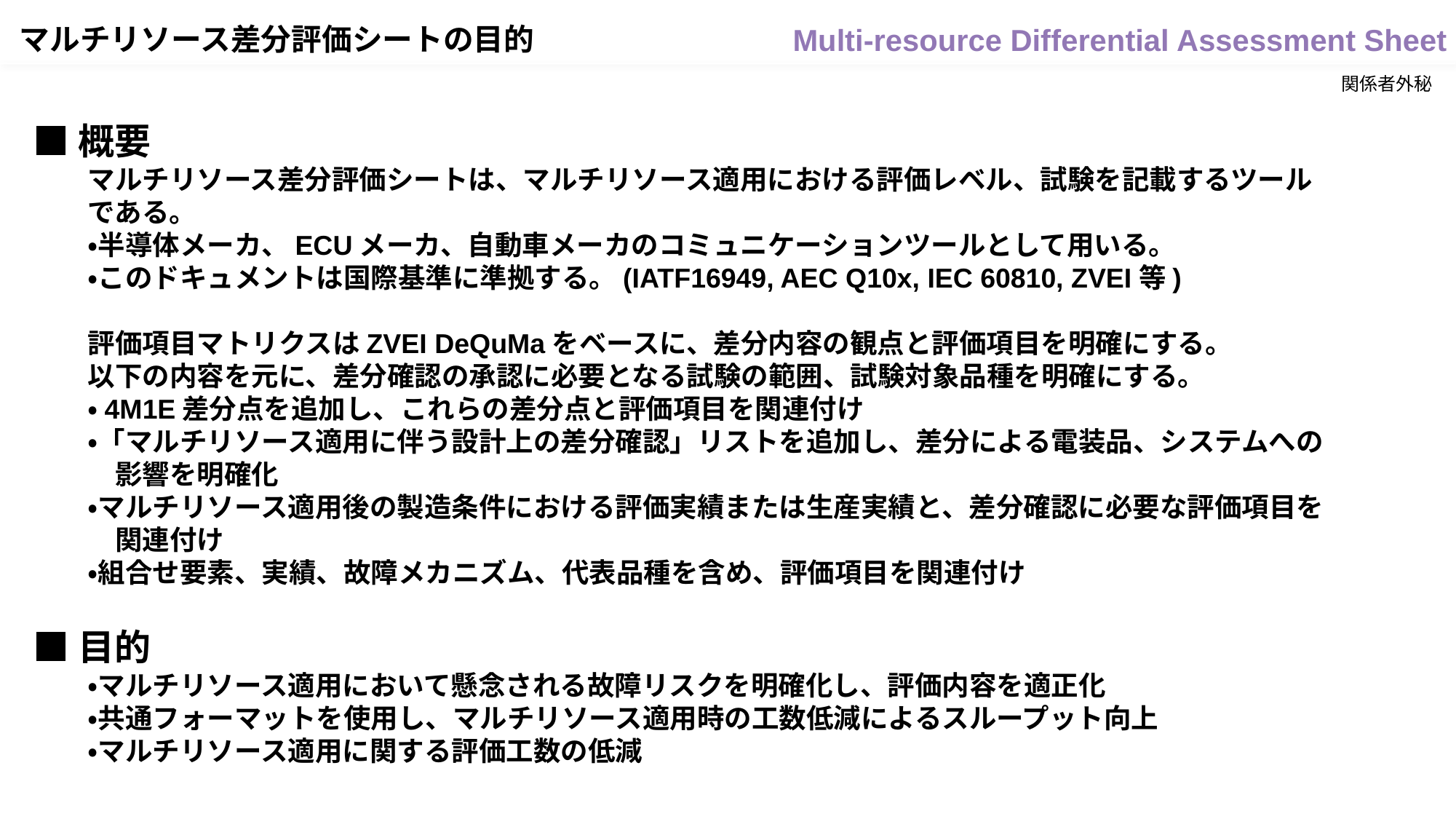

マルチリソース差分評価シートの目的
関係者外秘
■概要
マルチリソース差分評価シートは、マルチリソース適用における評価レベル、試験を記載するツール
である。
・半導体メーカ、ECUメーカ、自動車メーカのコミュニケーションツールとして用いる。
・このドキュメントは国際基準に準拠する。(IATF16949, AEC Q10x, IEC 60810, ZVEI等)

評価項目マトリクスはZVEI DeQuMaをベースに、差分内容の観点と評価項目を明確にする。
以下の内容を元に、差分確認の承認に必要となる試験の範囲、試験対象品種を明確にする。
・4M1E差分点を追加し、これらの差分点と評価項目を関連付け
・「マルチリソース適用に伴う設計上の差分確認」リストを追加し、差分による電装品、システムへの
　影響を明確化
・マルチリソース適用後の製造条件における評価実績または生産実績と、差分確認に必要な評価項目を
　関連付け
・組合せ要素、実績、故障メカニズム、代表品種を含め、評価項目を関連付け

■目的
・マルチリソース適用において懸念される故障リスクを明確化し、評価内容を適正化
・共通フォーマットを使用し、マルチリソース適用時の工数低減によるスループット向上
・マルチリソース適用に関する評価工数の低減